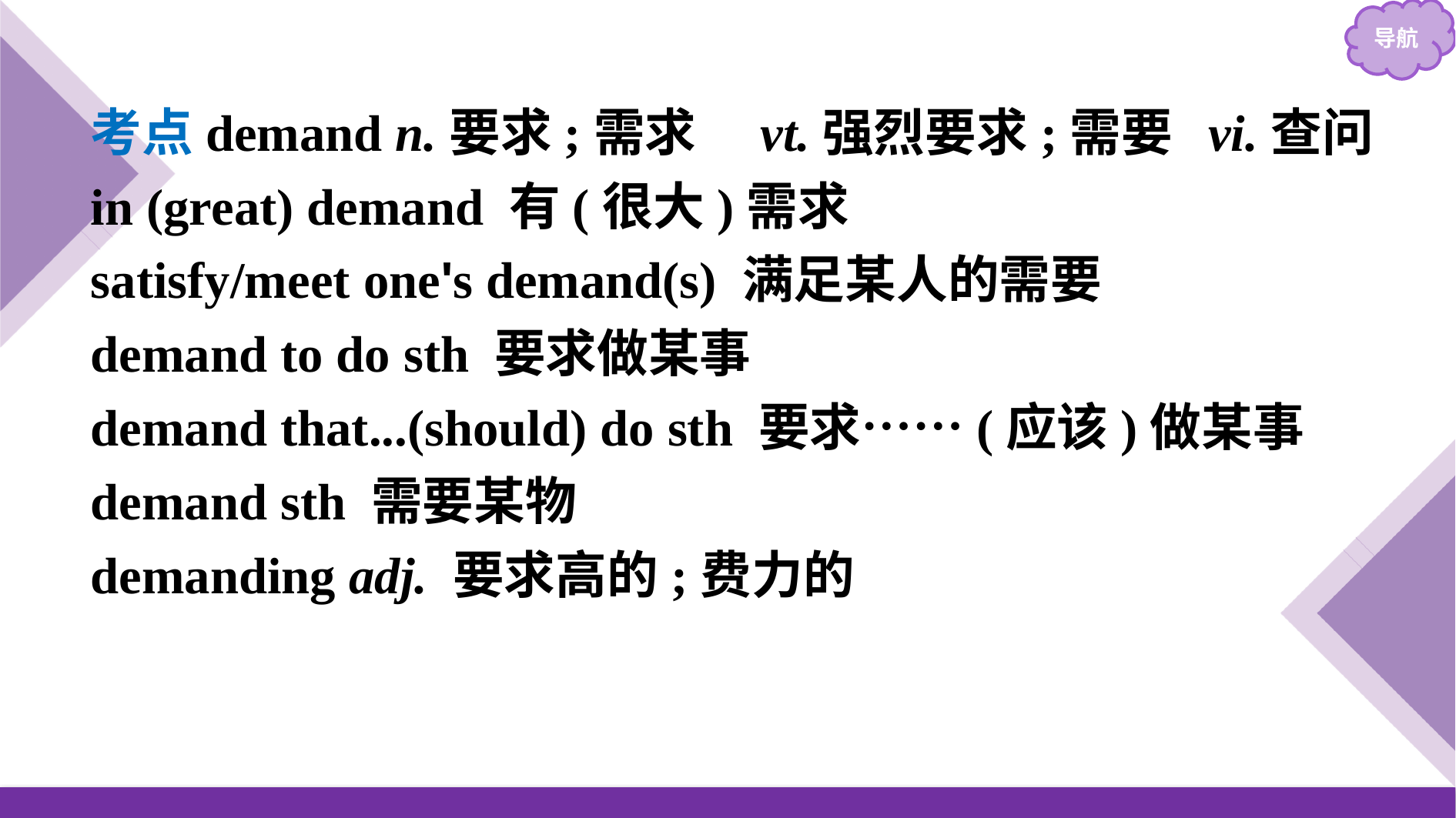

考点demand n.要求;需求　vt.强烈要求;需要  vi.查问
in (great) demand 有(很大)需求
satisfy/meet one's demand(s) 满足某人的需要
demand to do sth 要求做某事
demand that...(should) do sth 要求……(应该)做某事
demand sth 需要某物
demanding adj. 要求高的;费力的